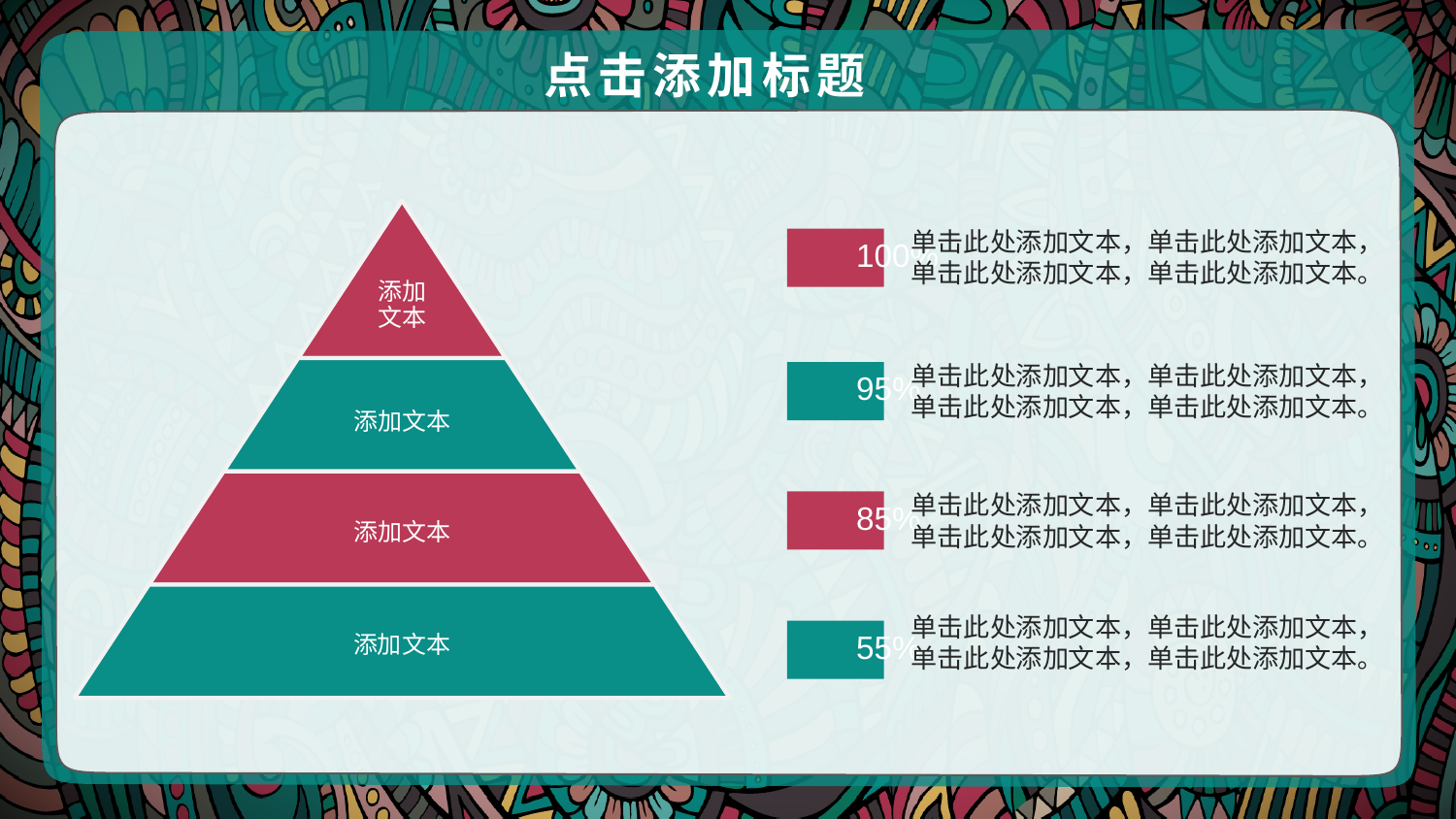

点击添加标题
添加文本
添加文本
添加文本
添加文本
单击此处添加文本，单击此处添加文本，单击此处添加文本，单击此处添加文本。
100%
单击此处添加文本，单击此处添加文本，单击此处添加文本，单击此处添加文本。
95%
单击此处添加文本，单击此处添加文本，单击此处添加文本，单击此处添加文本。
85%
单击此处添加文本，单击此处添加文本，单击此处添加文本，单击此处添加文本。
55%